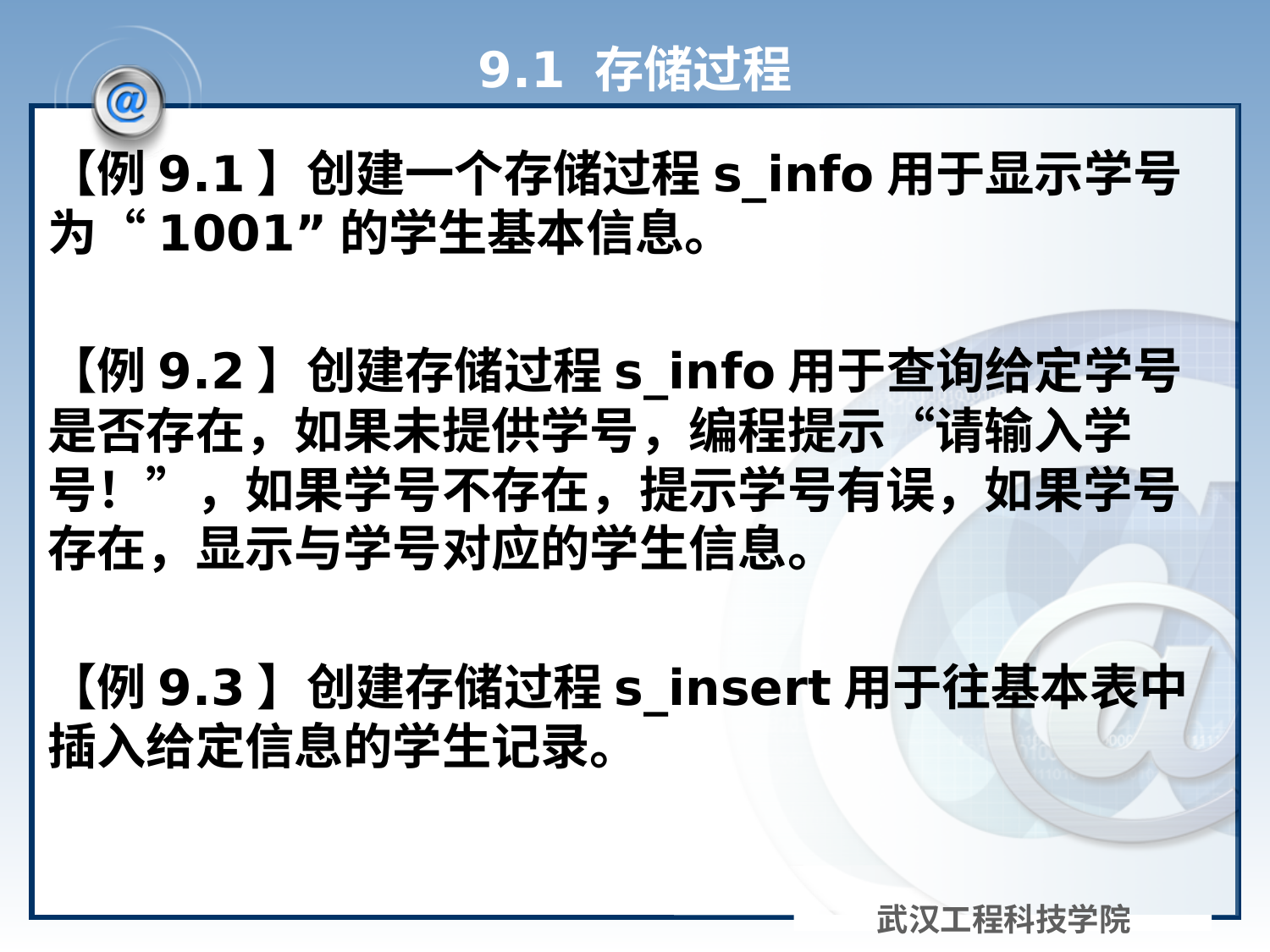

# 9.1 存储过程
【例9.1】创建一个存储过程s_info用于显示学号为“1001”的学生基本信息。

【例9.2】创建存储过程s_info用于查询给定学号是否存在，如果未提供学号，编程提示“请输入学号！”，如果学号不存在，提示学号有误，如果学号存在，显示与学号对应的学生信息。

【例9.3】创建存储过程s_insert用于往基本表中插入给定信息的学生记录。
武汉工程科技学院